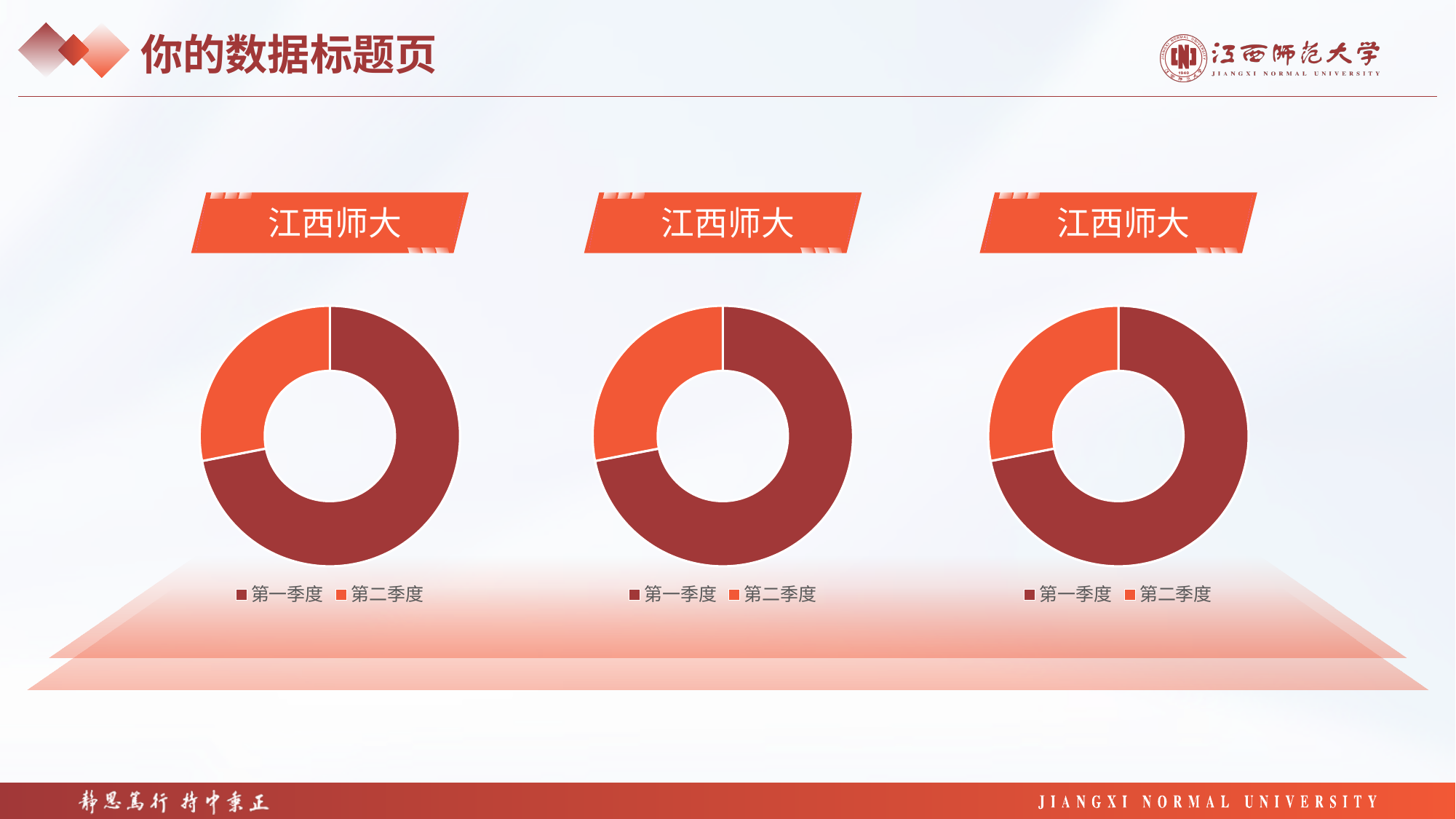

你的数据标题页

江西师大
江西师大
江西师大

### Chart

| Category | 销售额 |
|---|---|
| 第一季度 | 8.2 |
| 第二季度 | 3.2 |

### Chart

| Category | 销售额 |
|---|---|
| 第一季度 | 8.2 |
| 第二季度 | 3.2 |

### Chart

| Category | 销售额 |
|---|---|
| 第一季度 | 8.2 |
| 第二季度 | 3.2 |